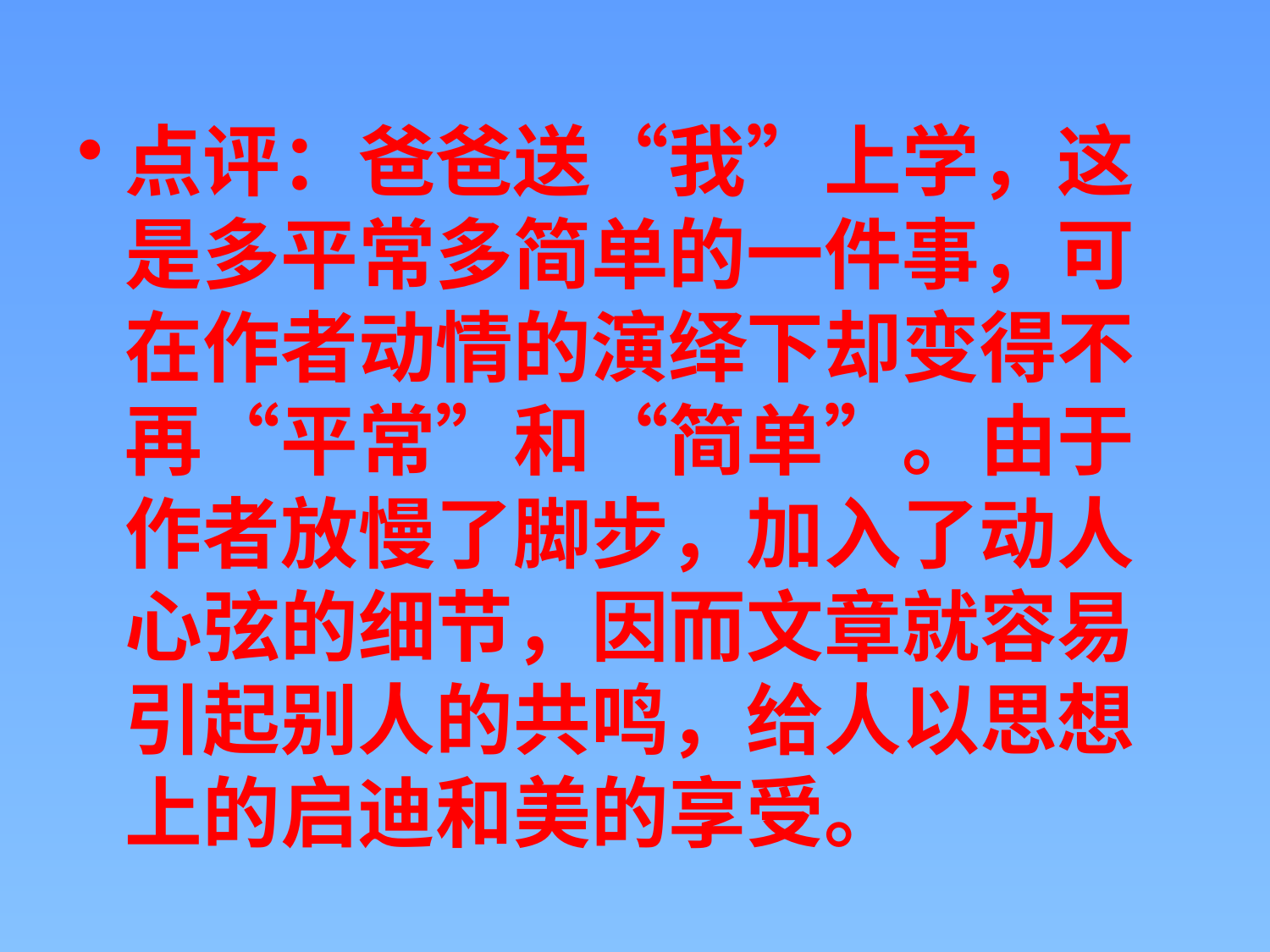

#
点评：爸爸送“我”上学，这是多平常多简单的一件事，可在作者动情的演绎下却变得不再“平常”和“简单”。由于作者放慢了脚步，加入了动人心弦的细节，因而文章就容易引起别人的共鸣，给人以思想上的启迪和美的享受。